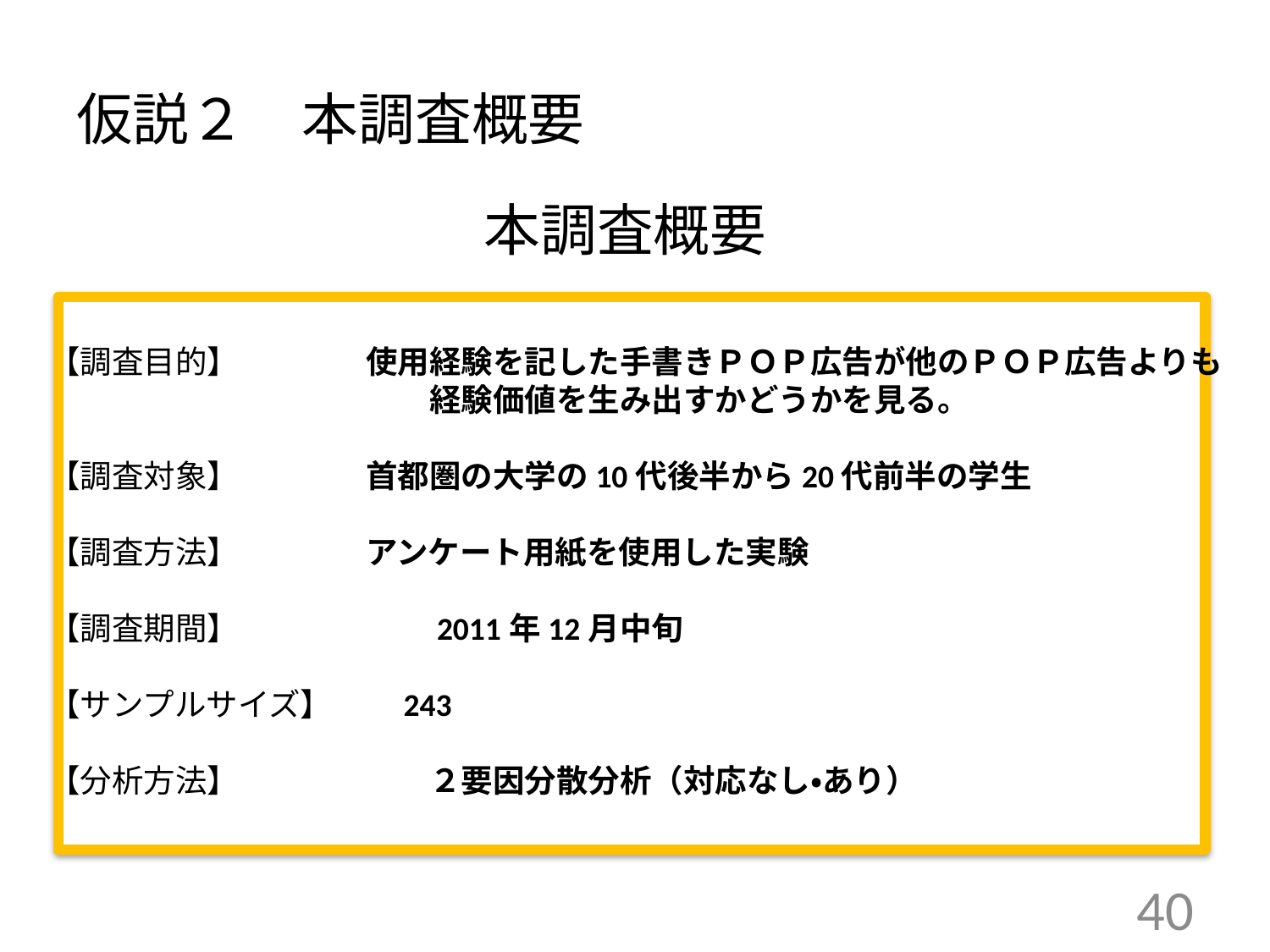

# 仮説２　本調査概要
本調査概要

【調査目的】　　　　使用経験を記した手書きＰＯＰ広告が他のＰＯＰ広告よりも
　　　　　　　　　　　　経験価値を生み出すかどうかを見る。

【調査対象】　　　　首都圏の大学の10代後半から20代前半の学生

【調査方法】　　　　アンケート用紙を使用した実験

【調査期間】　　　　　　2011年12月中旬

【サンプルサイズ】　　243

【分析方法】　　　　　　２要因分散分析（対応なし・あり）

40